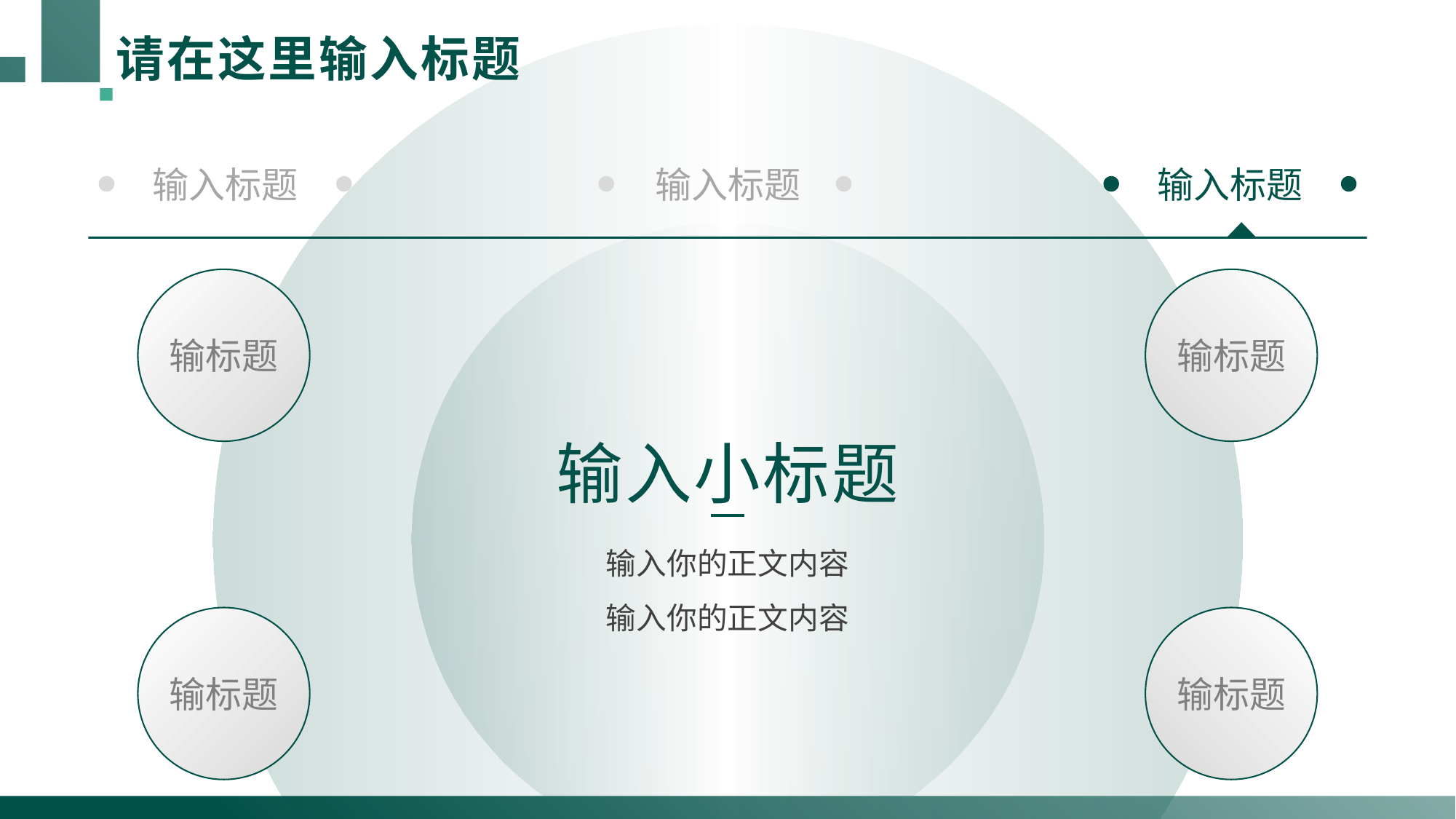

# 请在这里输入标题
输入标题
输入标题
输入标题

输标题
输标题
输入小标题
输入你的正文内容
输入你的正文内容

输标题
输标题